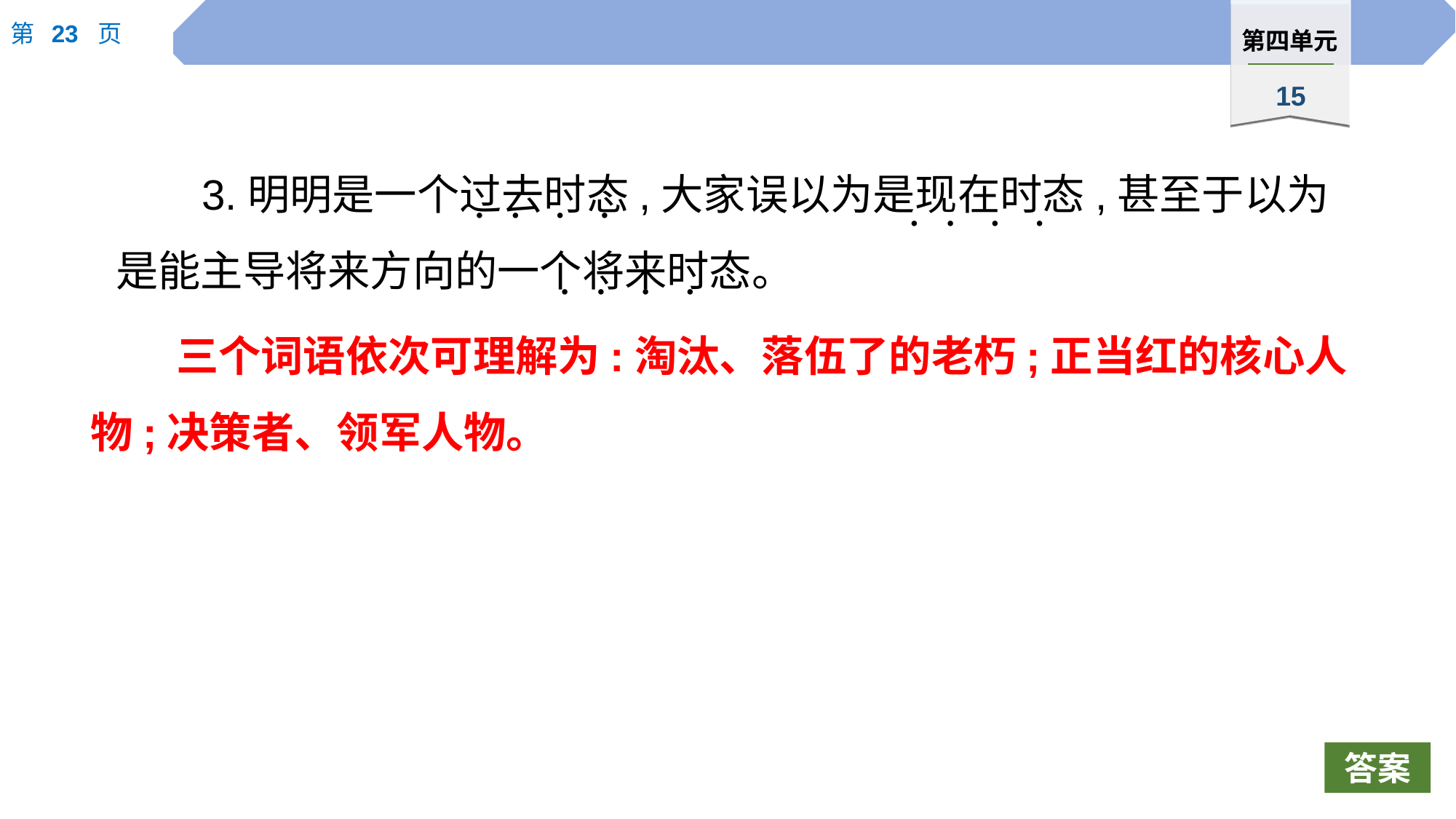

3.明明是一个过去时态,大家误以为是现在时态,甚至于以为是能主导将来方向的一个将来时态。
 ·   ·    ·    ·
 ·   ·    ·    ·
 ·   ·    ·    ·
三个词语依次可理解为:淘汰、落伍了的老朽;正当红的核心人物;决策者、领军人物。
答案